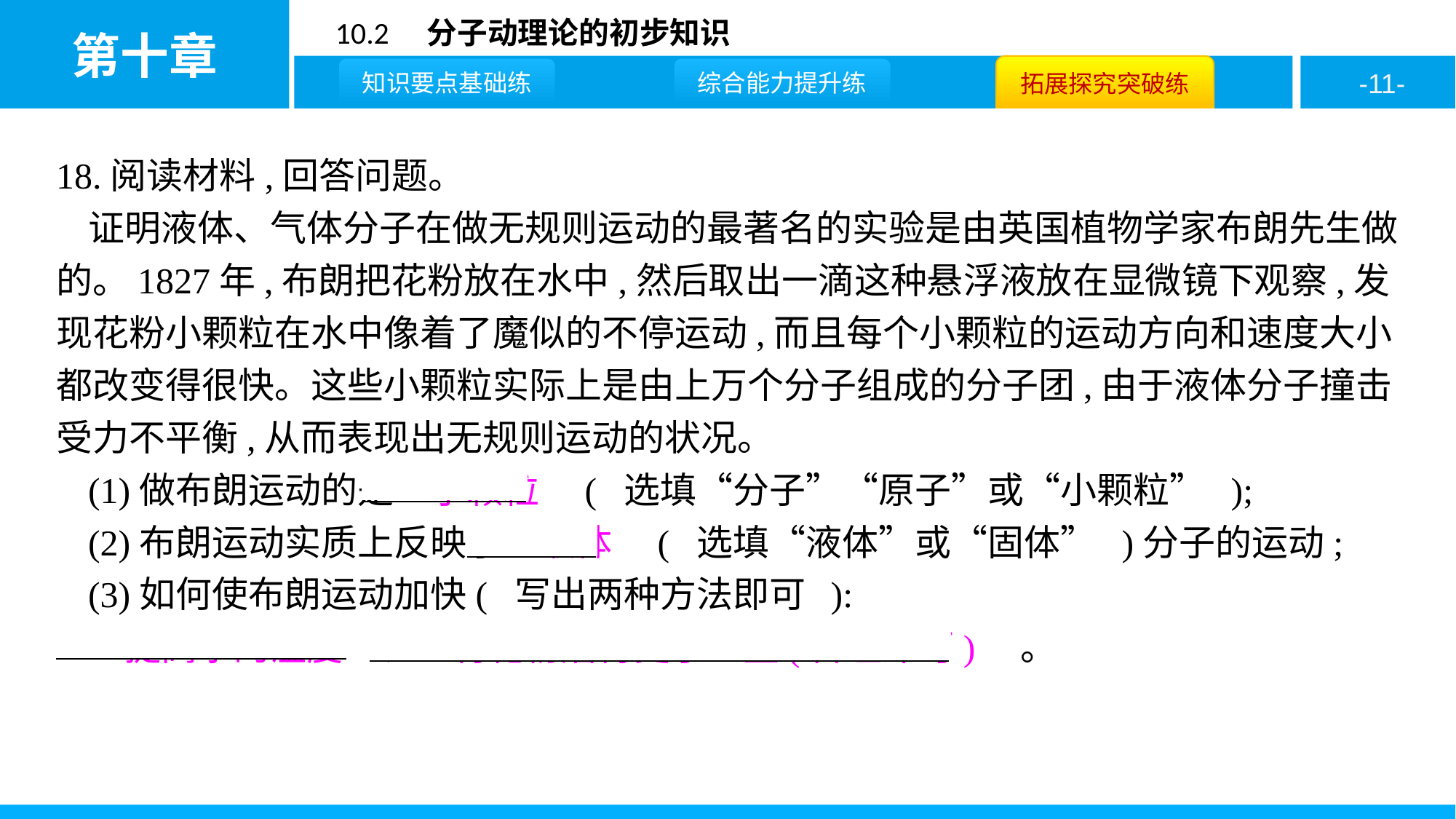

18.阅读材料,回答问题。
证明液体、气体分子在做无规则运动的最著名的实验是由英国植物学家布朗先生做的。1827年,布朗把花粉放在水中,然后取出一滴这种悬浮液放在显微镜下观察,发现花粉小颗粒在水中像着了魔似的不停运动,而且每个小颗粒的运动方向和速度大小都改变得很快。这些小颗粒实际上是由上万个分子组成的分子团,由于液体分子撞击受力不平衡,从而表现出无规则运动的状况。
(1)做布朗运动的是　小颗粒　(  选填“分子”“原子”或“小颗粒”  );
(2)布朗运动实质上反映了　液体　(  选填“液体”或“固体”  )分子的运动;
(3)如何使布朗运动加快(  写出两种方法即可  ):
　提高水的温度　、　将花粉磨得更小一些(合理即可)　。